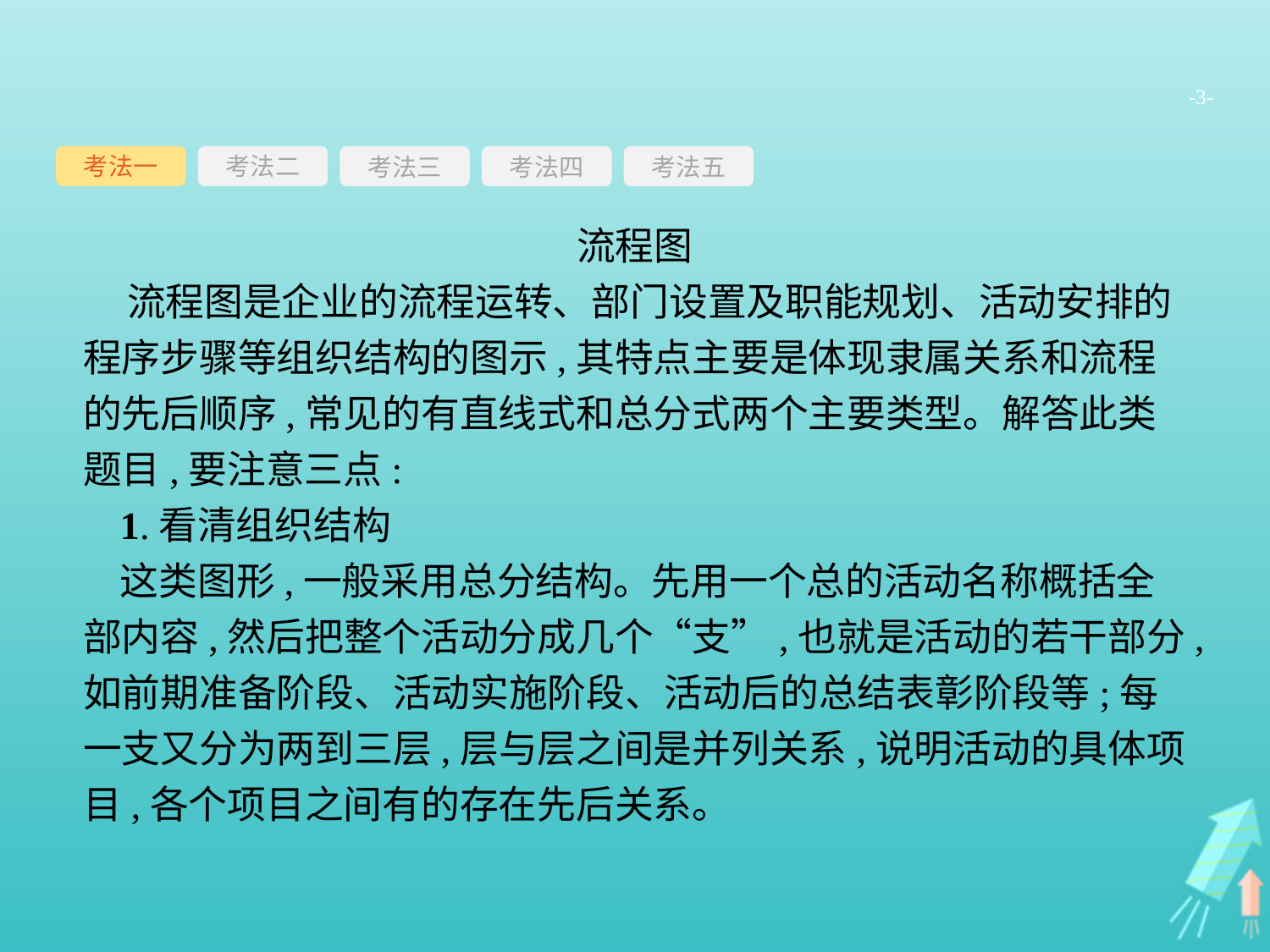

-3-
考法一
考法三
考法四
考法五
考法二
流程图
    流程图是企业的流程运转、部门设置及职能规划、活动安排的程序步骤等组织结构的图示,其特点主要是体现隶属关系和流程的先后顺序,常见的有直线式和总分式两个主要类型。解答此类题目,要注意三点:
1.看清组织结构
这类图形,一般采用总分结构。先用一个总的活动名称概括全部内容,然后把整个活动分成几个“支”,也就是活动的若干部分,如前期准备阶段、活动实施阶段、活动后的总结表彰阶段等;每一支又分为两到三层,层与层之间是并列关系,说明活动的具体项目,各个项目之间有的存在先后关系。